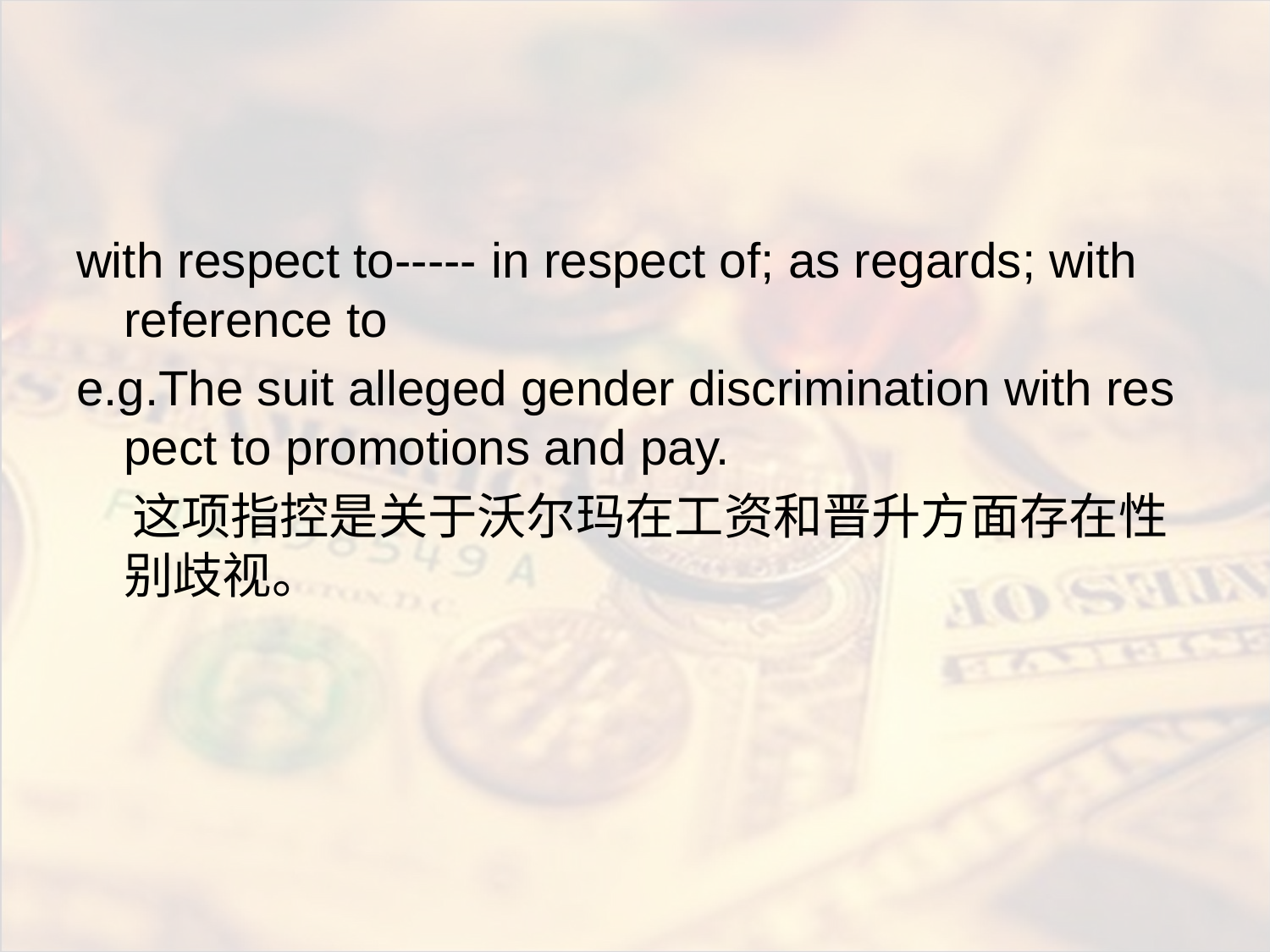

#
with respect to----- in respect of; as regards; with reference to
e.g.The suit alleged gender discrimination with respect to promotions and pay.
    这项指控是关于沃尔玛在工资和晋升方面存在性别歧视。